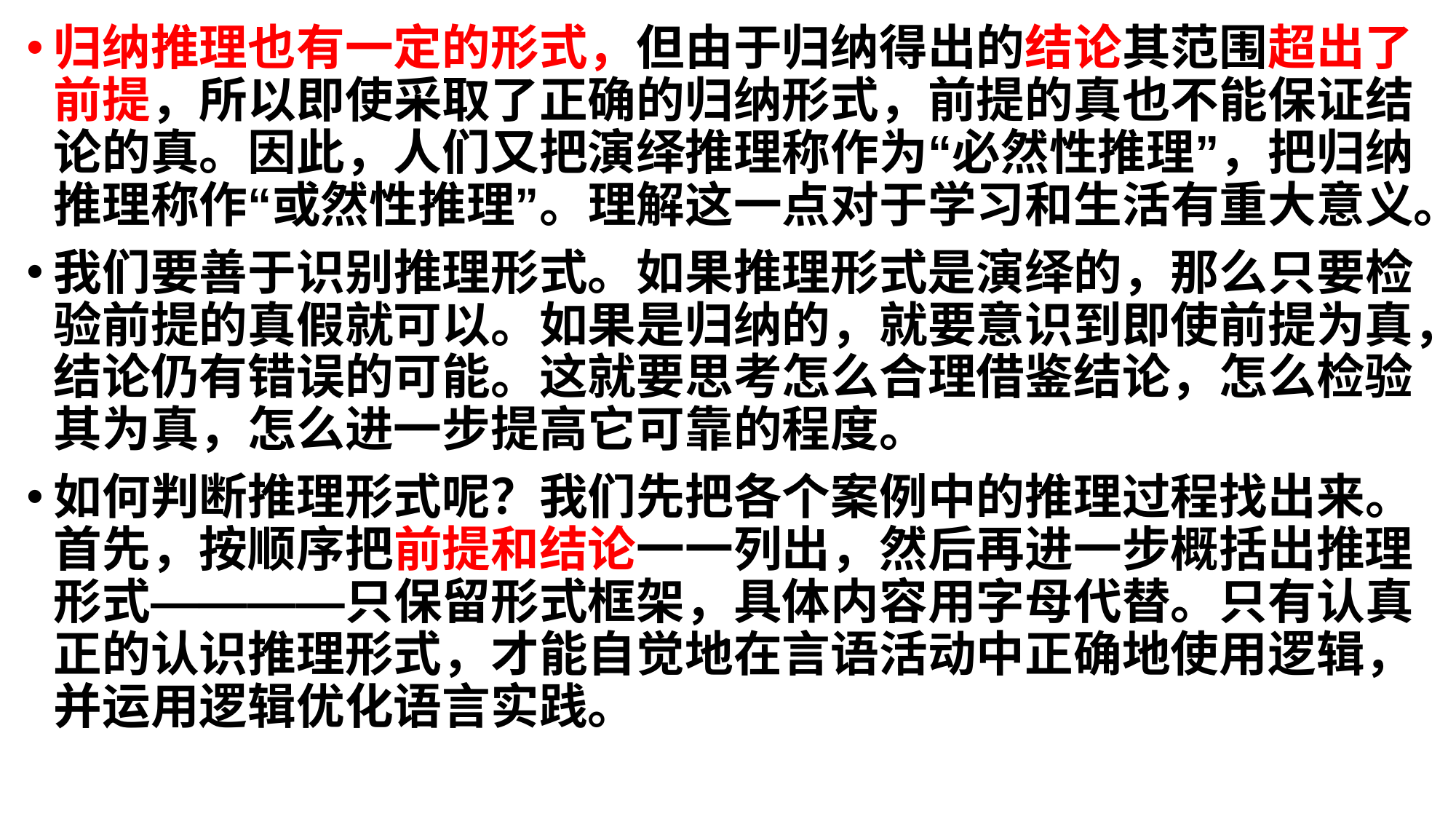

归纳推理也有一定的形式，但由于归纳得出的结论其范围超出了前提，所以即使采取了正确的归纳形式，前提的真也不能保证结论的真。因此，人们又把演绎推理称作为“必然性推理”，把归纳推理称作“或然性推理”。理解这一点对于学习和生活有重大意义。
我们要善于识别推理形式。如果推理形式是演绎的，那么只要检验前提的真假就可以。如果是归纳的，就要意识到即使前提为真，结论仍有错误的可能。这就要思考怎么合理借鉴结论，怎么检验其为真，怎么进一步提高它可靠的程度。
如何判断推理形式呢？我们先把各个案例中的推理过程找出来。首先，按顺序把前提和结论一一列出，然后再进一步概括出推理形式————只保留形式框架，具体内容用字母代替。只有认真正的认识推理形式，才能自觉地在言语活动中正确地使用逻辑，并运用逻辑优化语言实践。